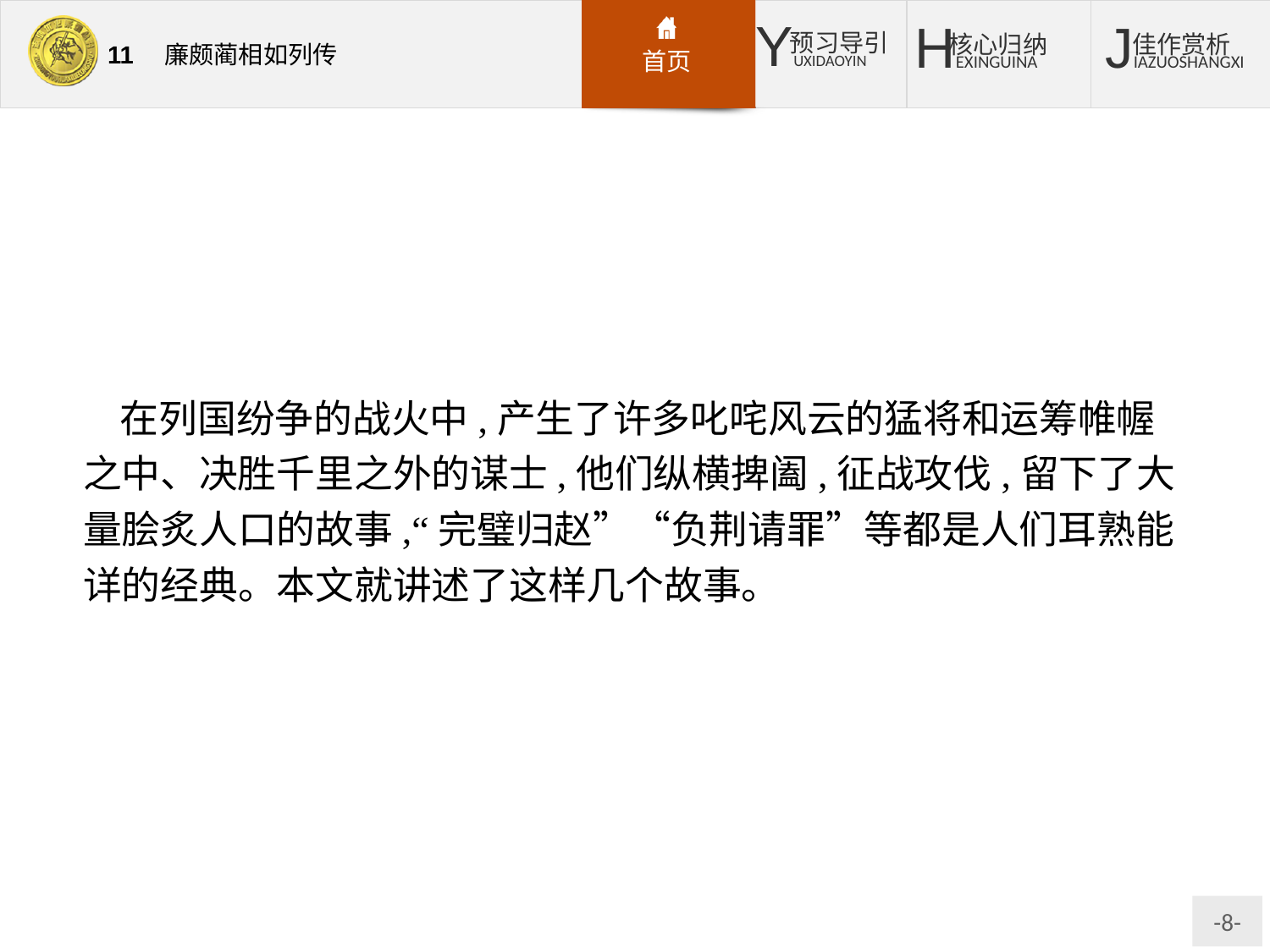

在列国纷争的战火中,产生了许多叱咤风云的猛将和运筹帷幄之中、决胜千里之外的谋士,他们纵横捭阖,征战攻伐,留下了大量脍炙人口的故事,“完璧归赵”“负荆请罪”等都是人们耳熟能详的经典。本文就讲述了这样几个故事。